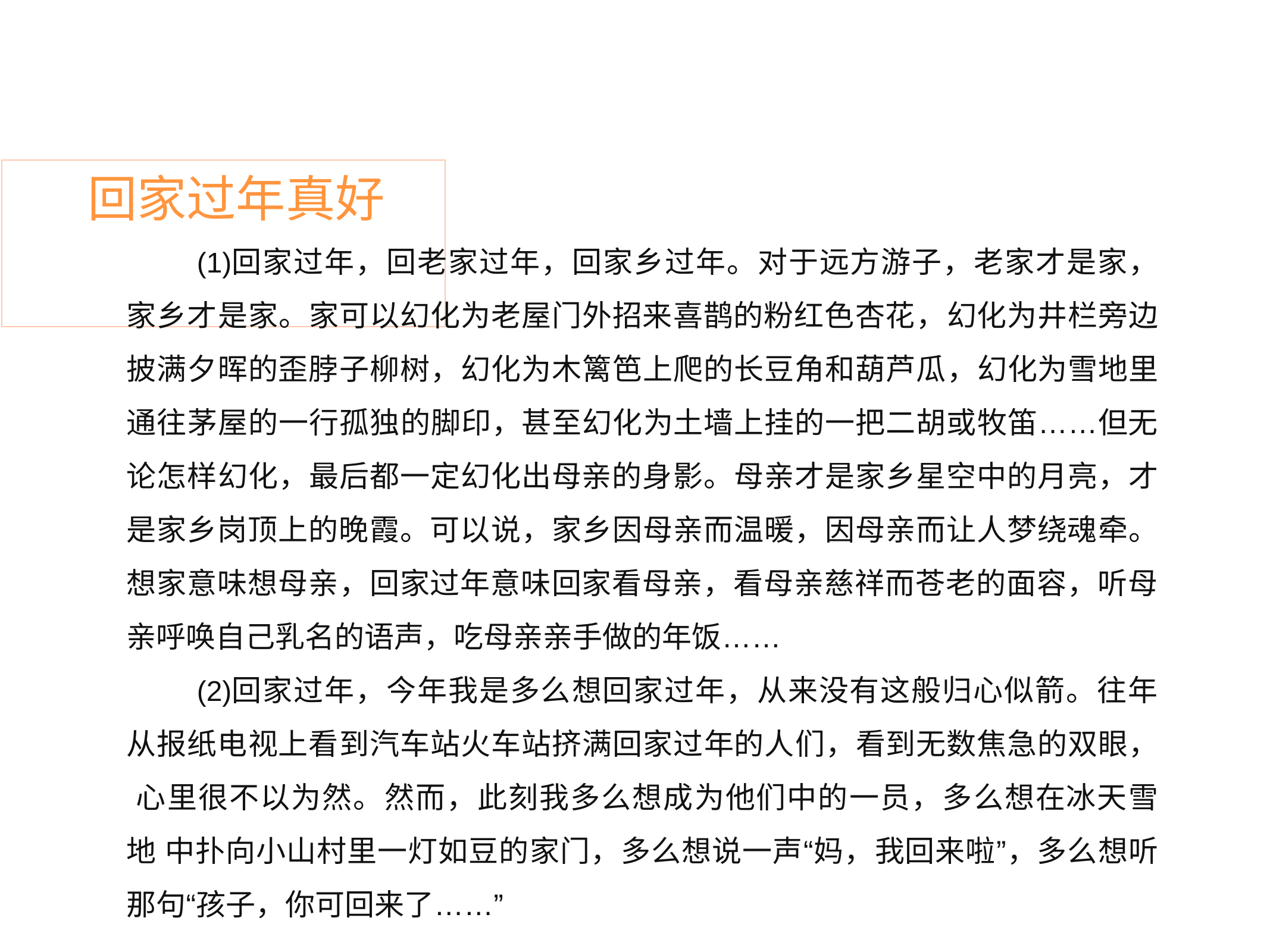

# 回家过年真好
回家过年，回老家过年，回家乡过年。对于远方游子，老家才是家， 家乡才是家。家可以幻化为老屋门外招来喜鹊的粉红色杏花，幻化为井栏旁边 披满夕晖的歪脖子柳树，幻化为木篱笆上爬的长豆角和葫芦瓜，幻化为雪地里 通往茅屋的一行孤独的脚印，甚至幻化为土墙上挂的一把二胡或牧笛……但无 论怎样幻化，最后都一定幻化出母亲的身影。母亲才是家乡星空中的月亮，才 是家乡岗顶上的晚霞。可以说，家乡因母亲而温暖，因母亲而让人梦绕魂牵。 想家意味想母亲，回家过年意味回家看母亲，看母亲慈祥而苍老的面容，听母 亲呼唤自己乳名的语声，吃母亲亲手做的年饭……
回家过年，今年我是多么想回家过年，从来没有这般归心似箭。往年 从报纸电视上看到汽车站火车站挤满回家过年的人们，看到无数焦急的双眼，  心里很不以为然。然而，此刻我多么想成为他们中的一员，多么想在冰天雪地 中扑向小山村里一灯如豆的家门，多么想说一声“妈，我回来啦”，多么想听 那句“孩子，你可回来了……”